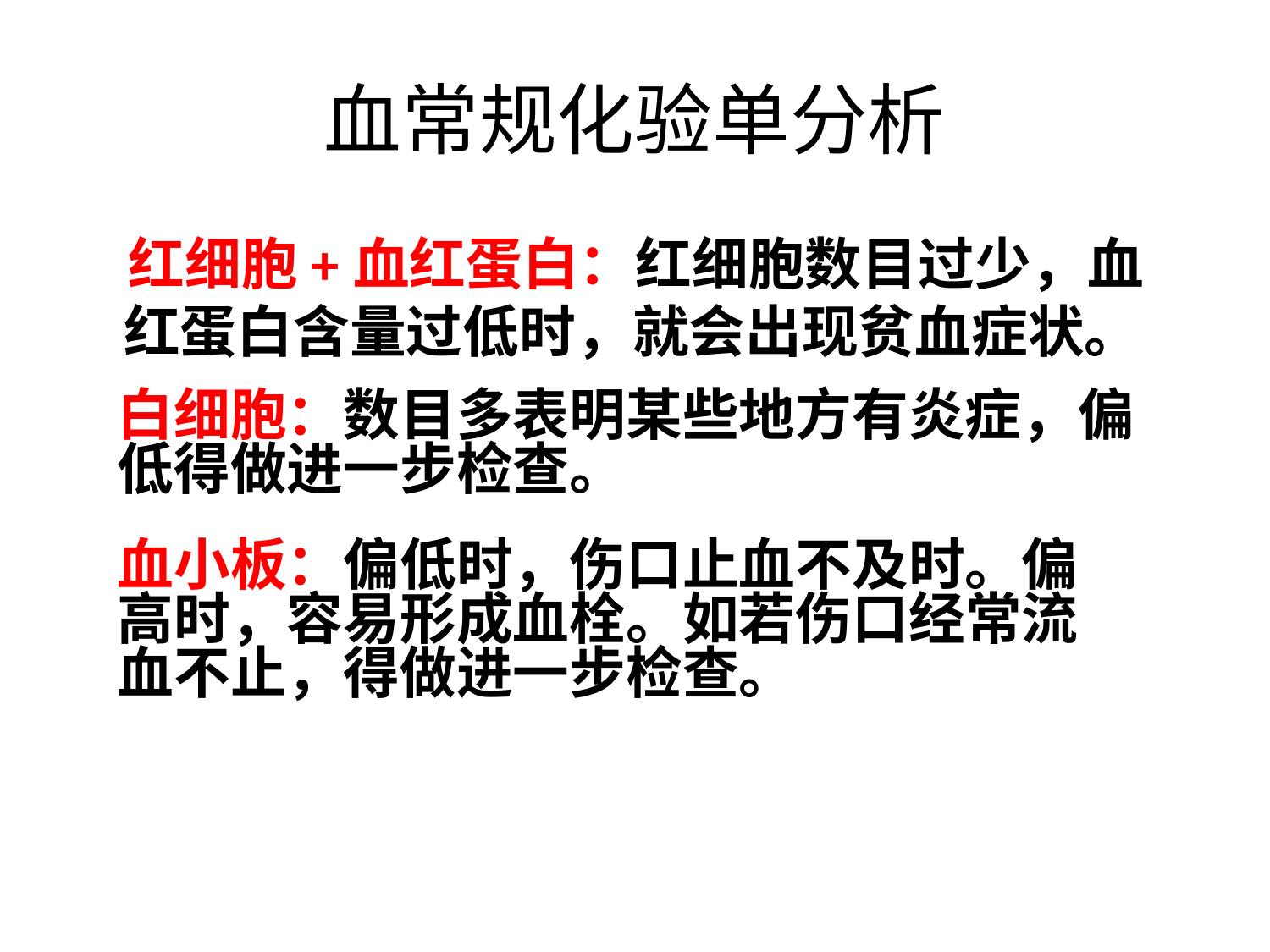

# 血常规化验单分析
   红细胞+血红蛋白：红细胞数目过少，血红蛋白含量过低时，就会出现贫血症状。

白细胞：数目多表明某些地方有炎症，偏低得做进一步检查。
血小板：偏低时，伤口止血不及时。偏高时，容易形成血栓。如若伤口经常流血不止，得做进一步检查。